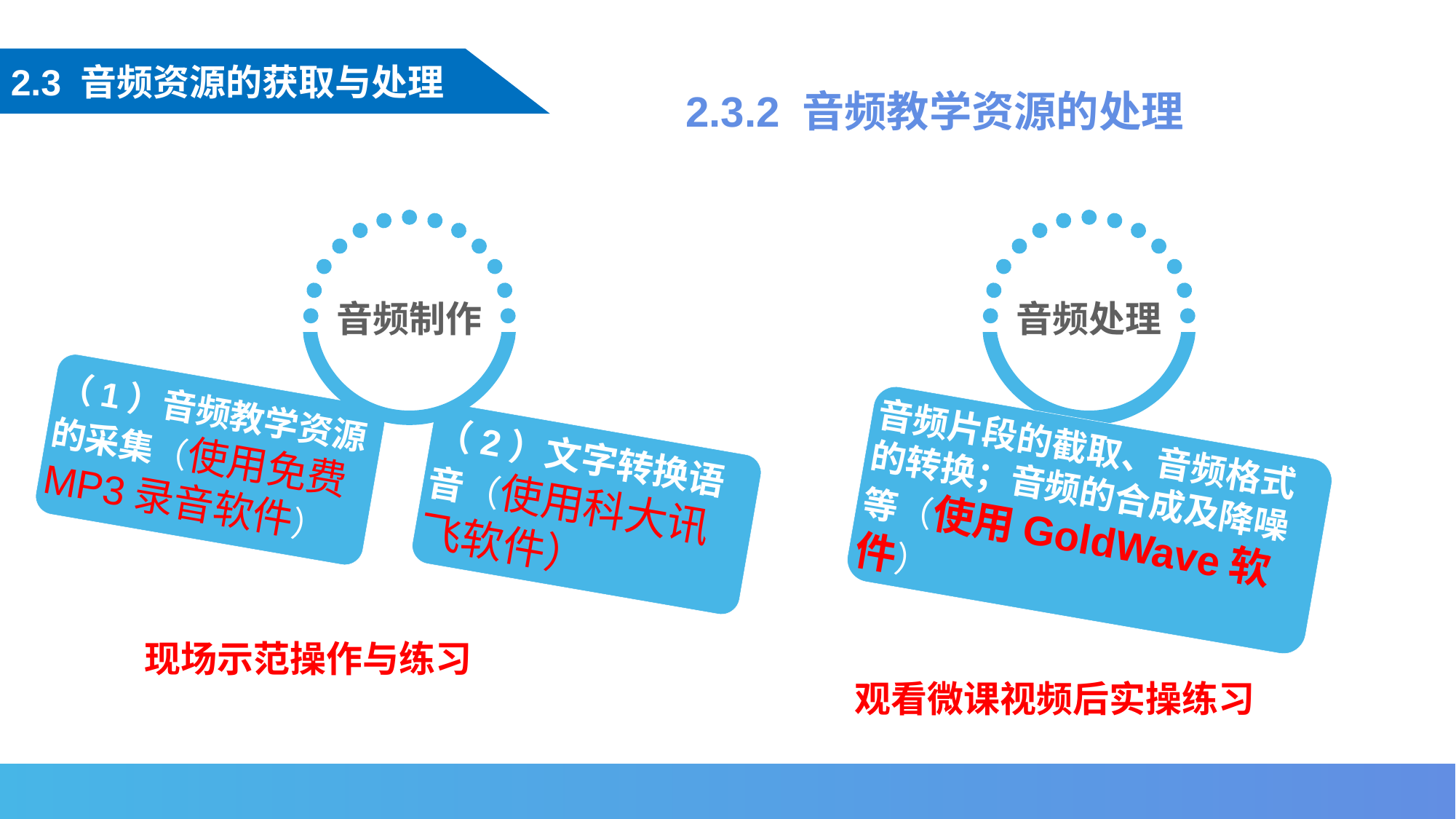

2.3 音频资源的获取与处理
2.3.2 音频教学资源的处理
音频制作
音频处理
（1）音频教学资源的采集（使用免费MP3录音软件）
音频片段的截取、音频格式的转换；音频的合成及降噪等（使用GoldWave软件）
（2）文字转换语音（使用科大讯飞软件）
现场示范操作与练习

观看微课视频后实操练习